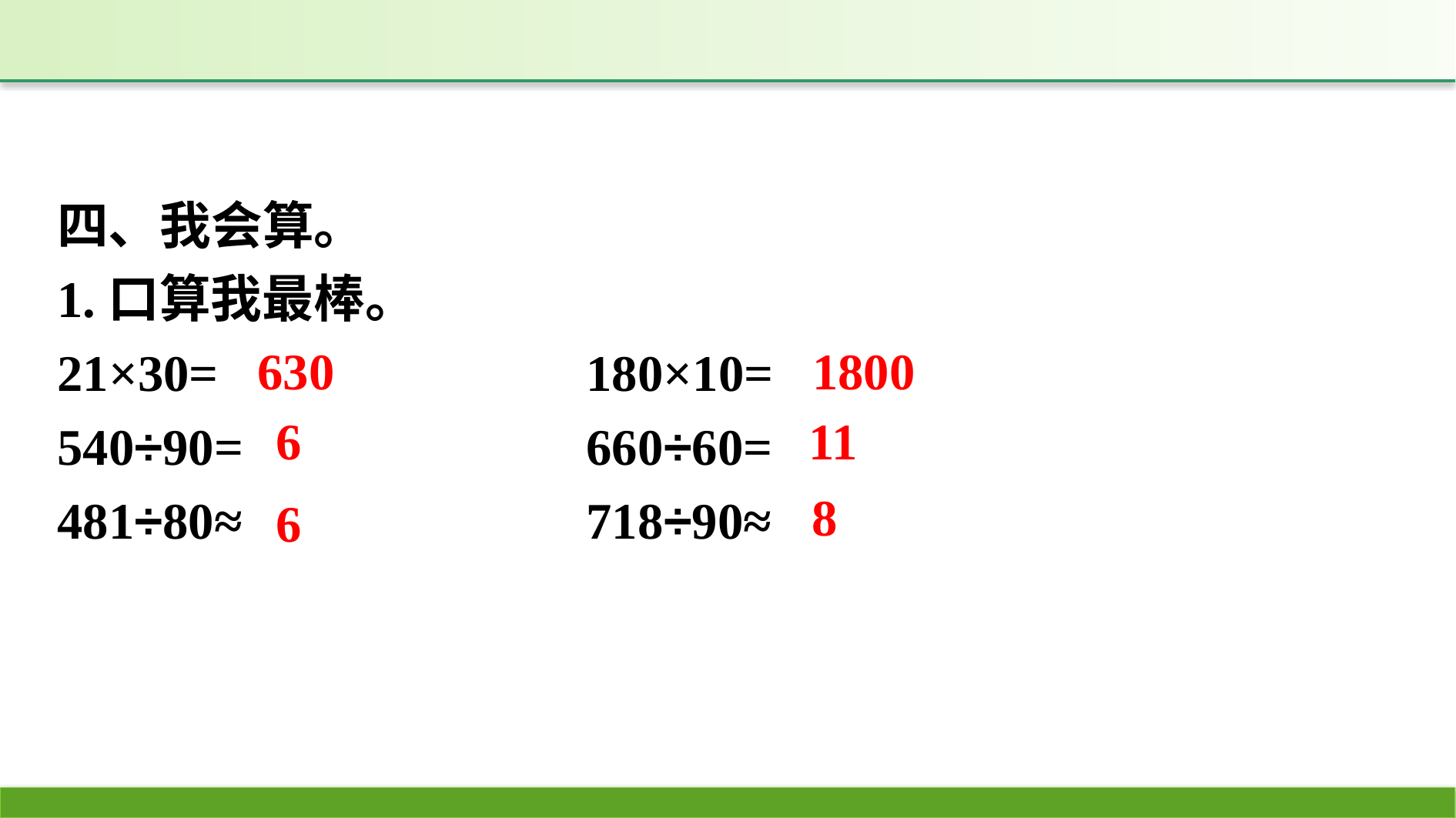

四、我会算。
1.口算我最棒。
21×30=　　　　　	180×10=
540÷90=			660÷60=
481÷80≈			718÷90≈
1800
630
11
6
8
6